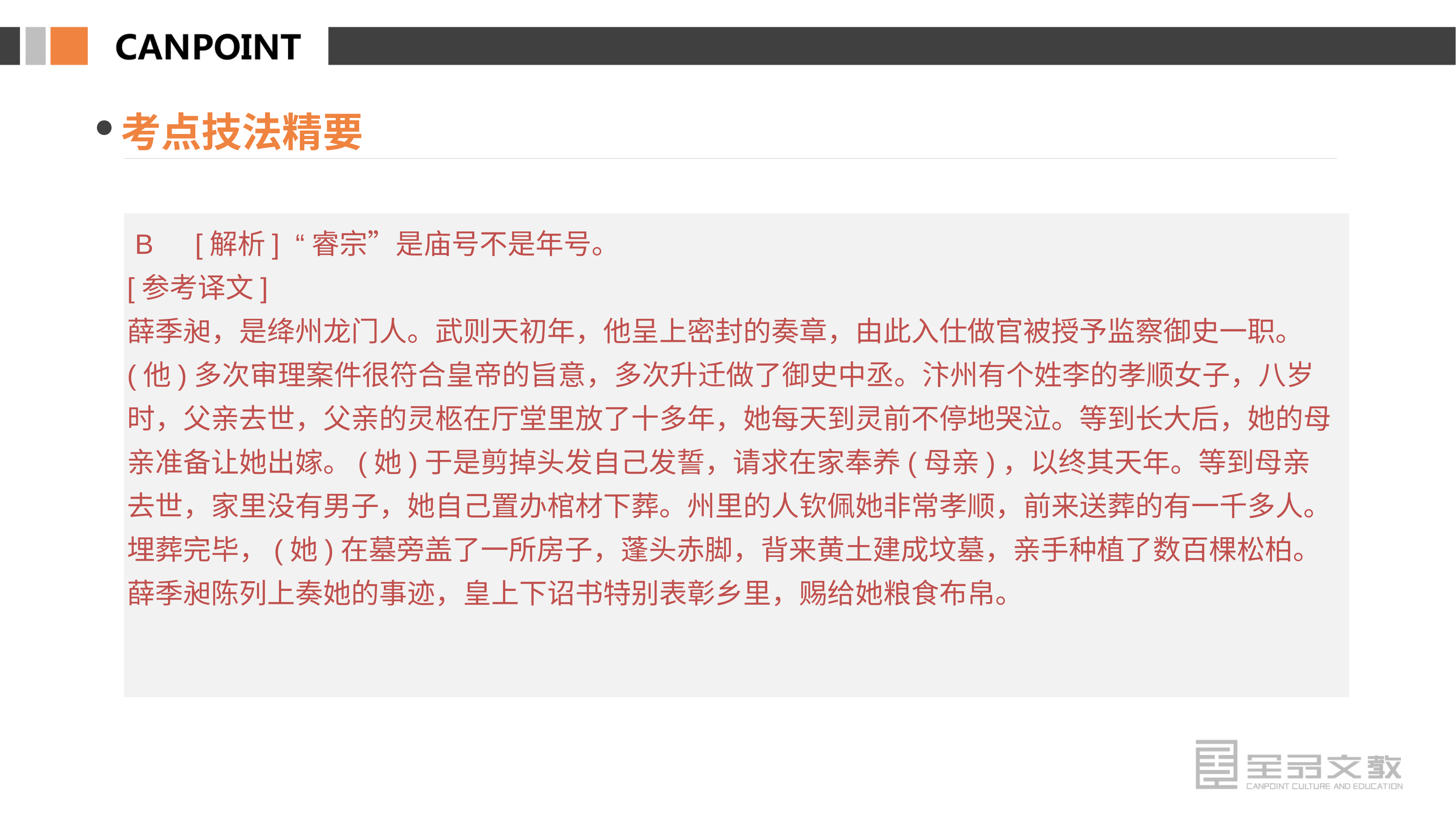

考点技法精要

 B　[解析]  “睿宗”是庙号不是年号。
[参考译文]
薛季昶，是绛州龙门人。武则天初年，他呈上密封的奏章，由此入仕做官被授予监察御史一职。(他)多次审理案件很符合皇帝的旨意，多次升迁做了御史中丞。汴州有个姓李的孝顺女子，八岁时，父亲去世，父亲的灵柩在厅堂里放了十多年，她每天到灵前不停地哭泣。等到长大后，她的母亲准备让她出嫁。(她)于是剪掉头发自己发誓，请求在家奉养(母亲)，以终其天年。等到母亲去世，家里没有男子，她自己置办棺材下葬。州里的人钦佩她非常孝顺，前来送葬的有一千多人。埋葬完毕，(她)在墓旁盖了一所房子，蓬头赤脚，背来黄土建成坟墓，亲手种植了数百棵松柏。薛季昶陈列上奏她的事迹，皇上下诏书特别表彰乡里，赐给她粮食布帛。